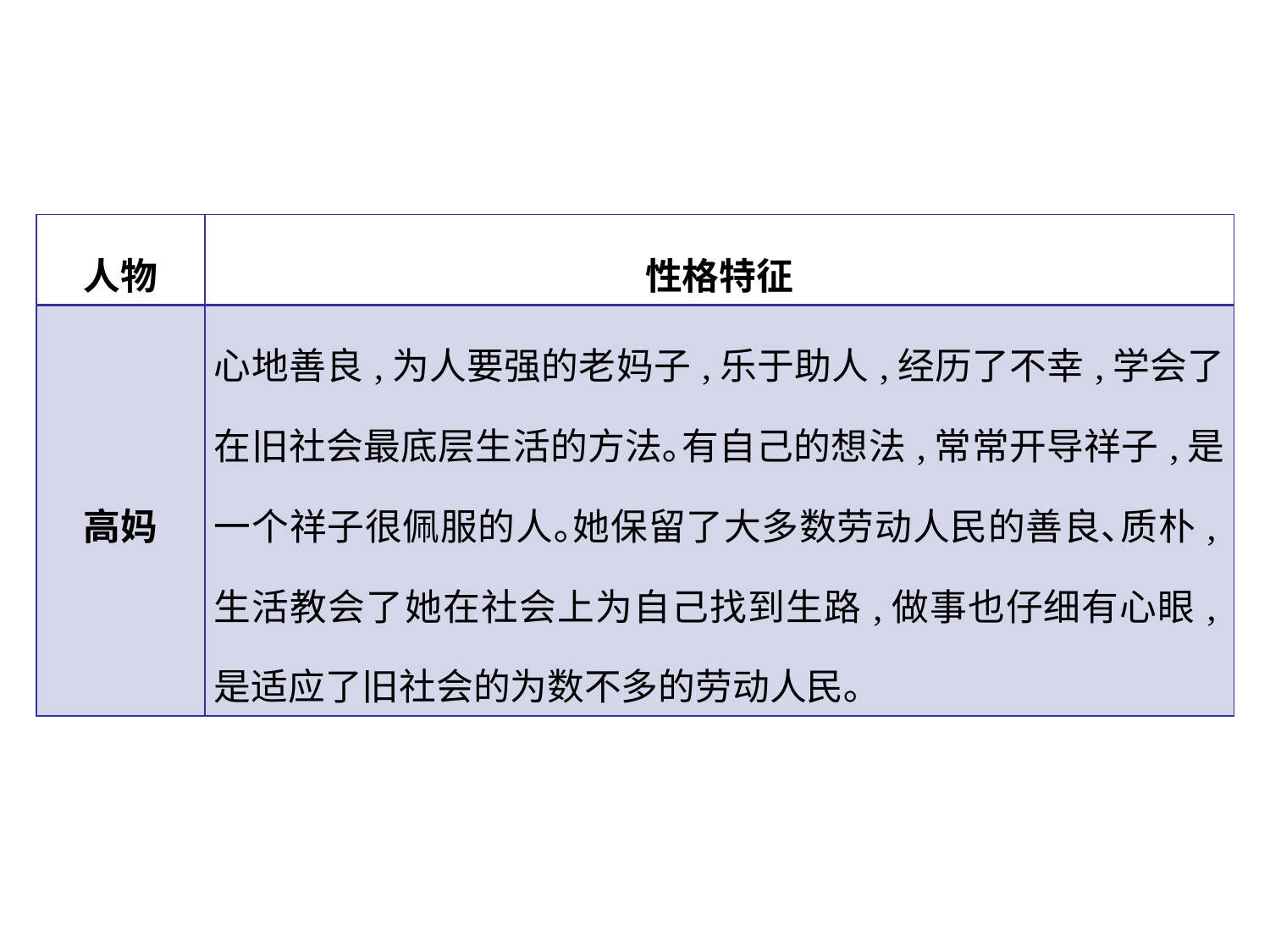

| 人物 | 性格特征 |
| --- | --- |
| 高妈 | 心地善良,为人要强的老妈子,乐于助人,经历了不幸,学会了在旧社会最底层生活的方法｡有自己的想法,常常开导祥子,是一个祥子很佩服的人｡她保留了大多数劳动人民的善良､质朴,生活教会了她在社会上为自己找到生路,做事也仔细有心眼,是适应了旧社会的为数不多的劳动人民｡ |